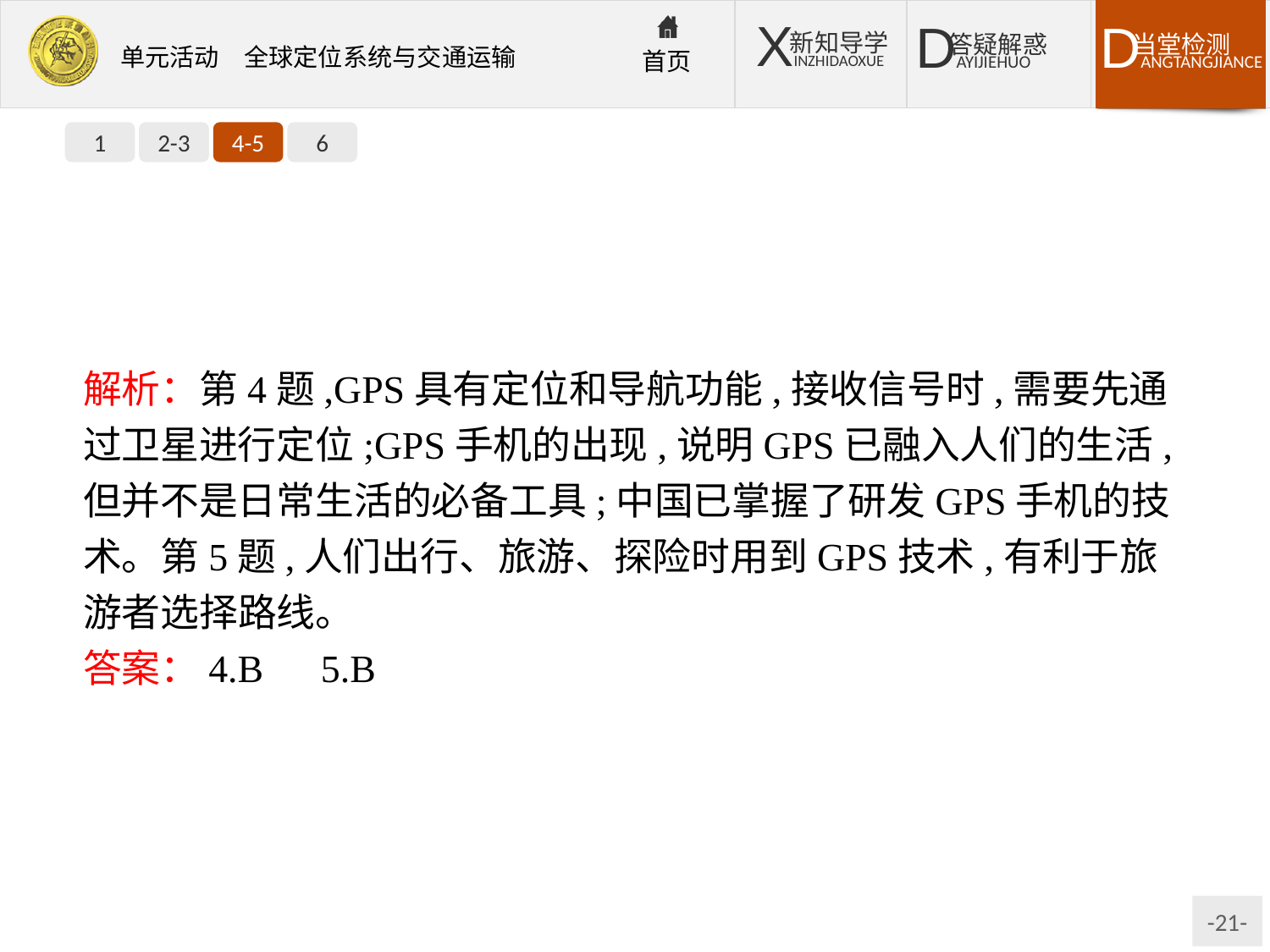

1
2-3
4-5
6
解析：第4题,GPS具有定位和导航功能,接收信号时,需要先通过卫星进行定位;GPS手机的出现,说明GPS已融入人们的生活,但并不是日常生活的必备工具;中国已掌握了研发GPS手机的技术。第5题,人们出行、旅游、探险时用到GPS技术,有利于旅游者选择路线。
答案：4.B　5.B